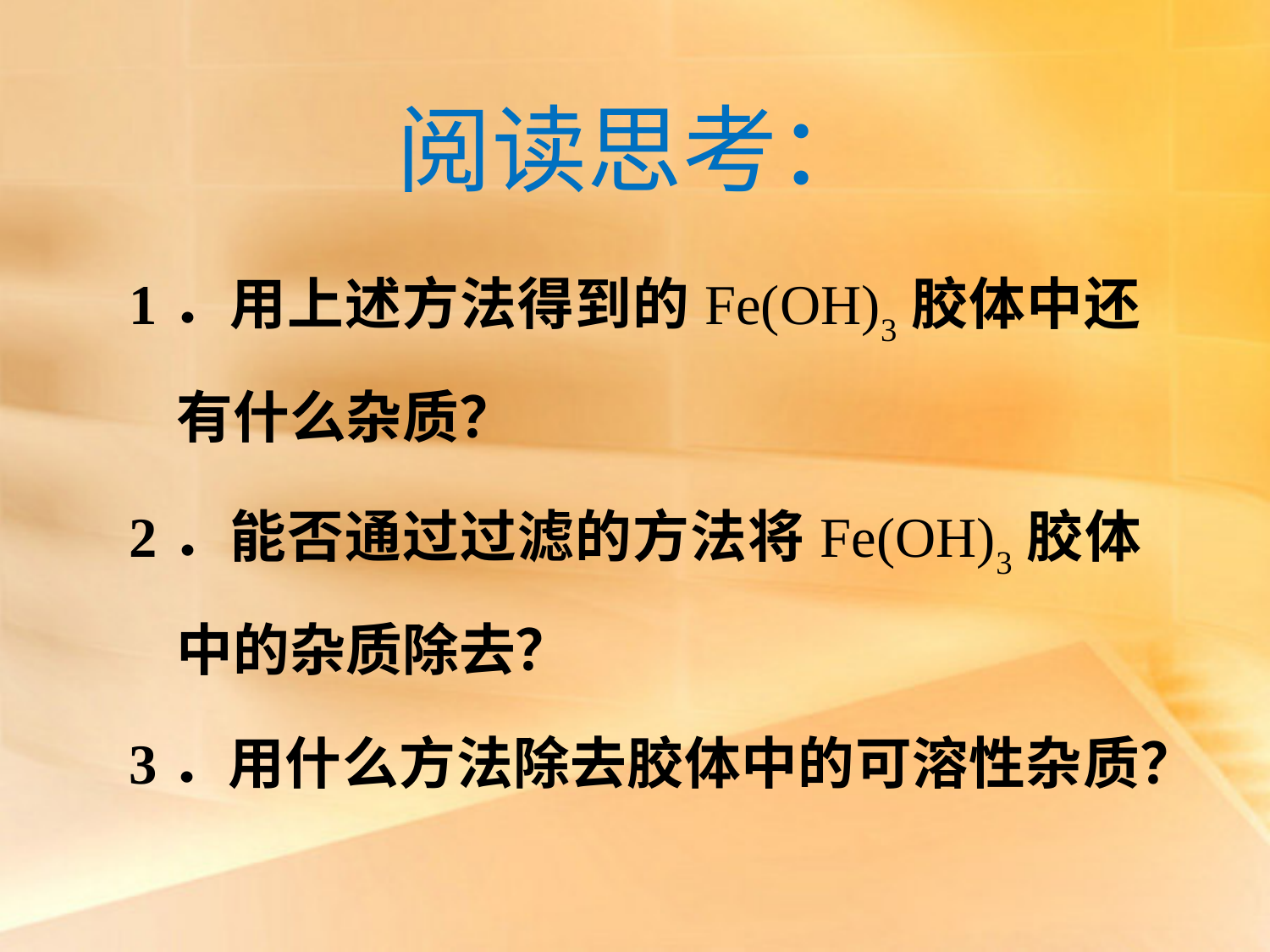

阅读思考：
1．用上述方法得到的Fe(OH)3胶体中还有什么杂质？
2．能否通过过滤的方法将Fe(OH)3胶体中的杂质除去？
3．用什么方法除去胶体中的可溶性杂质？